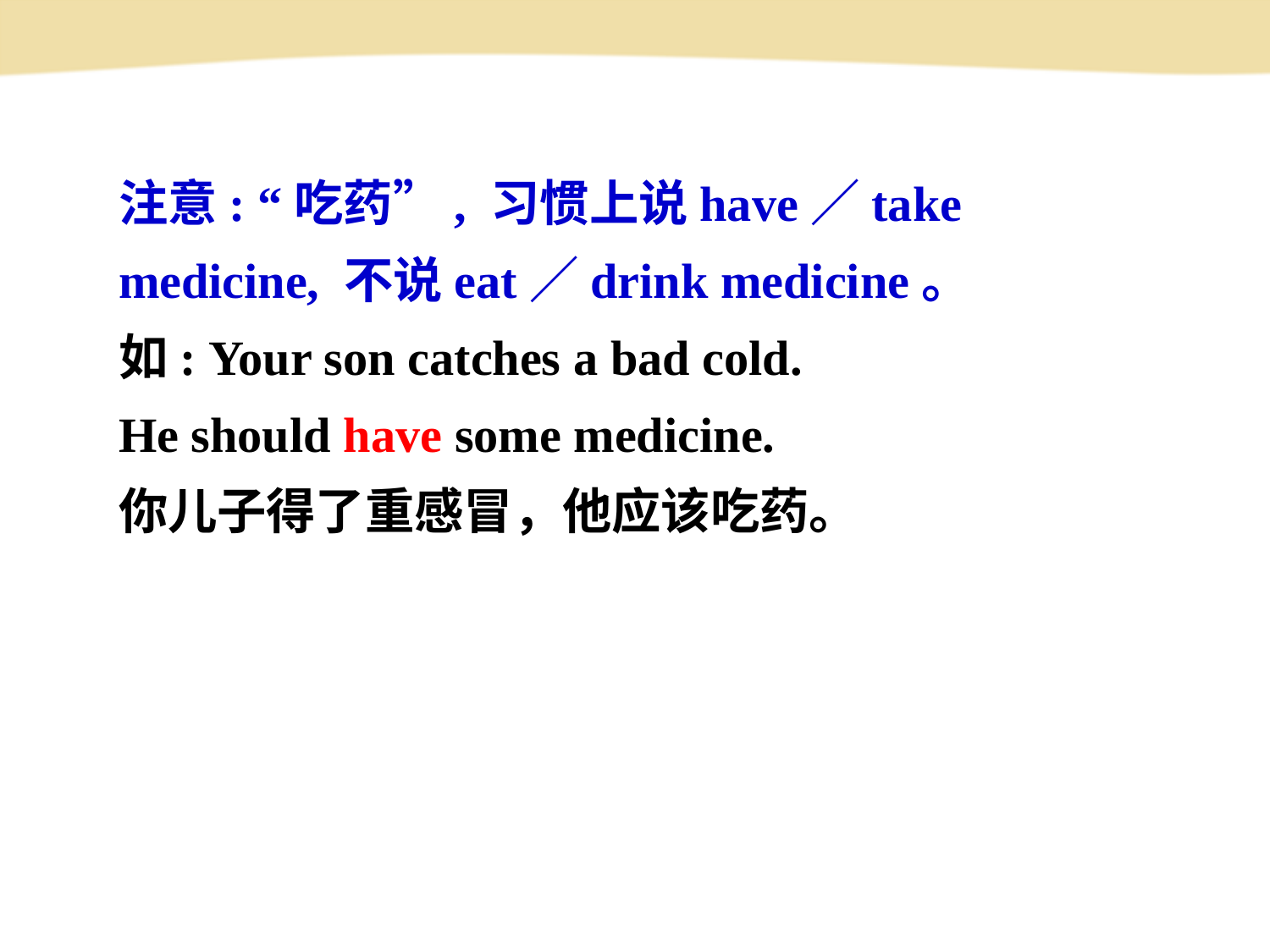

注意: “吃药”, 习惯上说have／take
medicine, 不说eat／drink medicine。
如: Your son catches a bad cold.
He should have some medicine.
你儿子得了重感冒，他应该吃药。